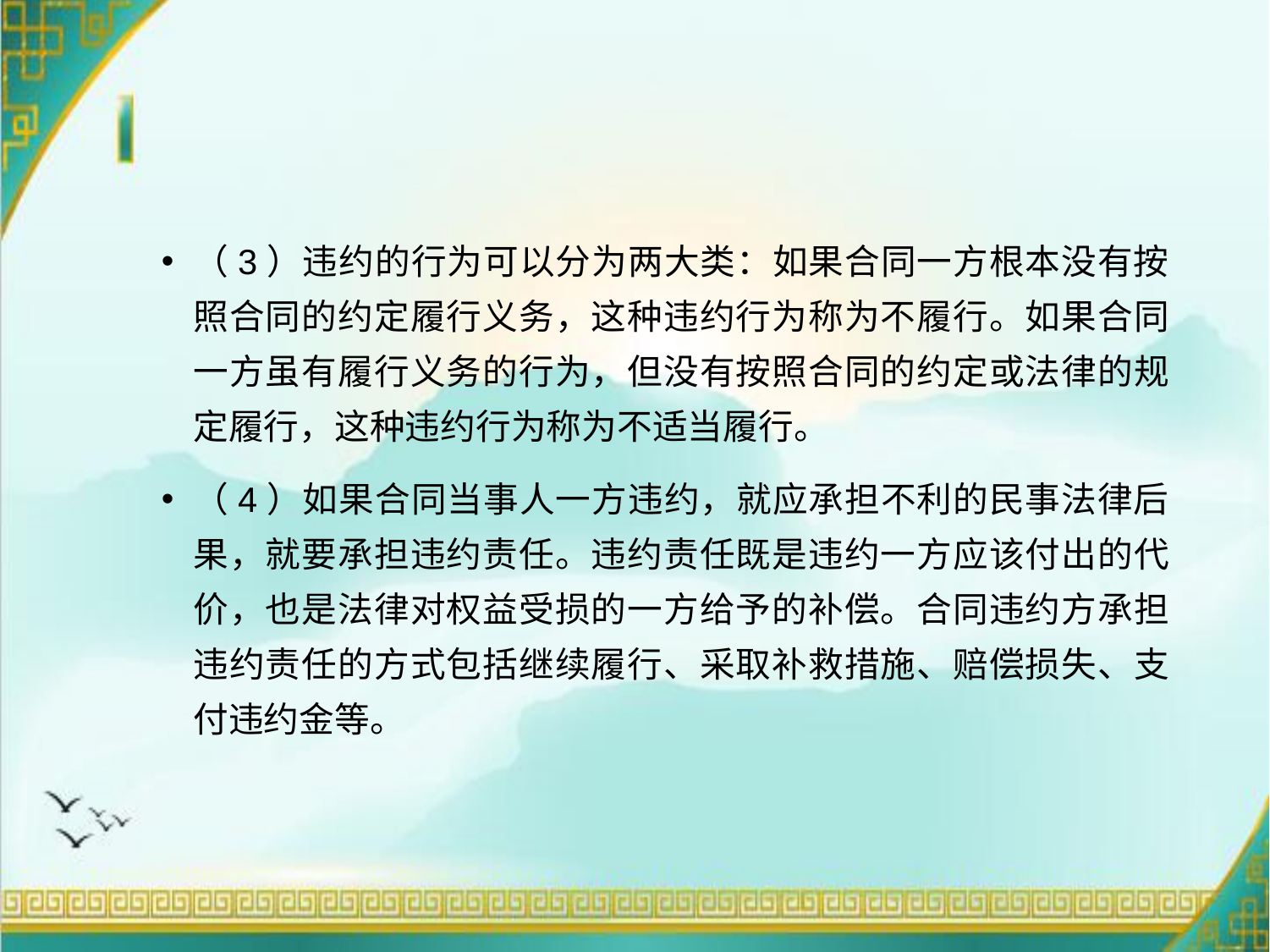

（3）违约的行为可以分为两大类：如果合同一方根本没有按照合同的约定履行义务，这种违约行为称为不履行。如果合同一方虽有履行义务的行为，但没有按照合同的约定或法律的规定履行，这种违约行为称为不适当履行。
（4）如果合同当事人一方违约，就应承担不利的民事法律后果，就要承担违约责任。违约责任既是违约一方应该付出的代价，也是法律对权益受损的一方给予的补偿。合同违约方承担违约责任的方式包括继续履行、采取补救措施、赔偿损失、支付违约金等。